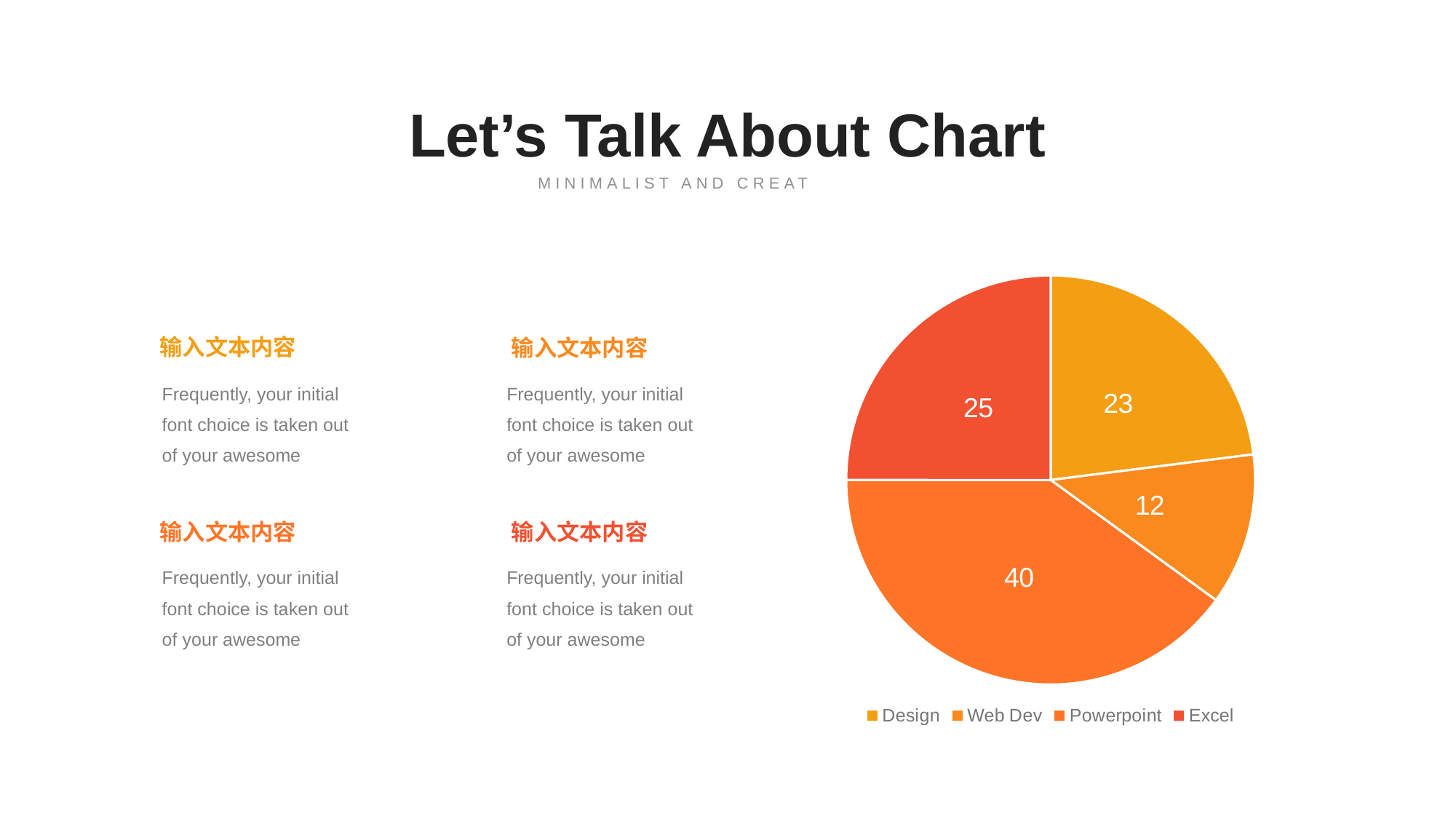

Let’s Talk About Chart
MINIMALIST AND CREATIVE THEME

### Chart

| Category | Store1 |
|---|---|
| Design | 23.0 |
| Web Dev | 12.0 |
| Powerpoint | 40.0 |
| Excel | 25.0 |
输入文本内容
Frequently, your initial font choice is taken out of your awesome
输入文本内容
Frequently, your initial font choice is taken out of your awesome
输入文本内容
Frequently, your initial font choice is taken out of your awesome
输入文本内容
Frequently, your initial font choice is taken out of your awesome